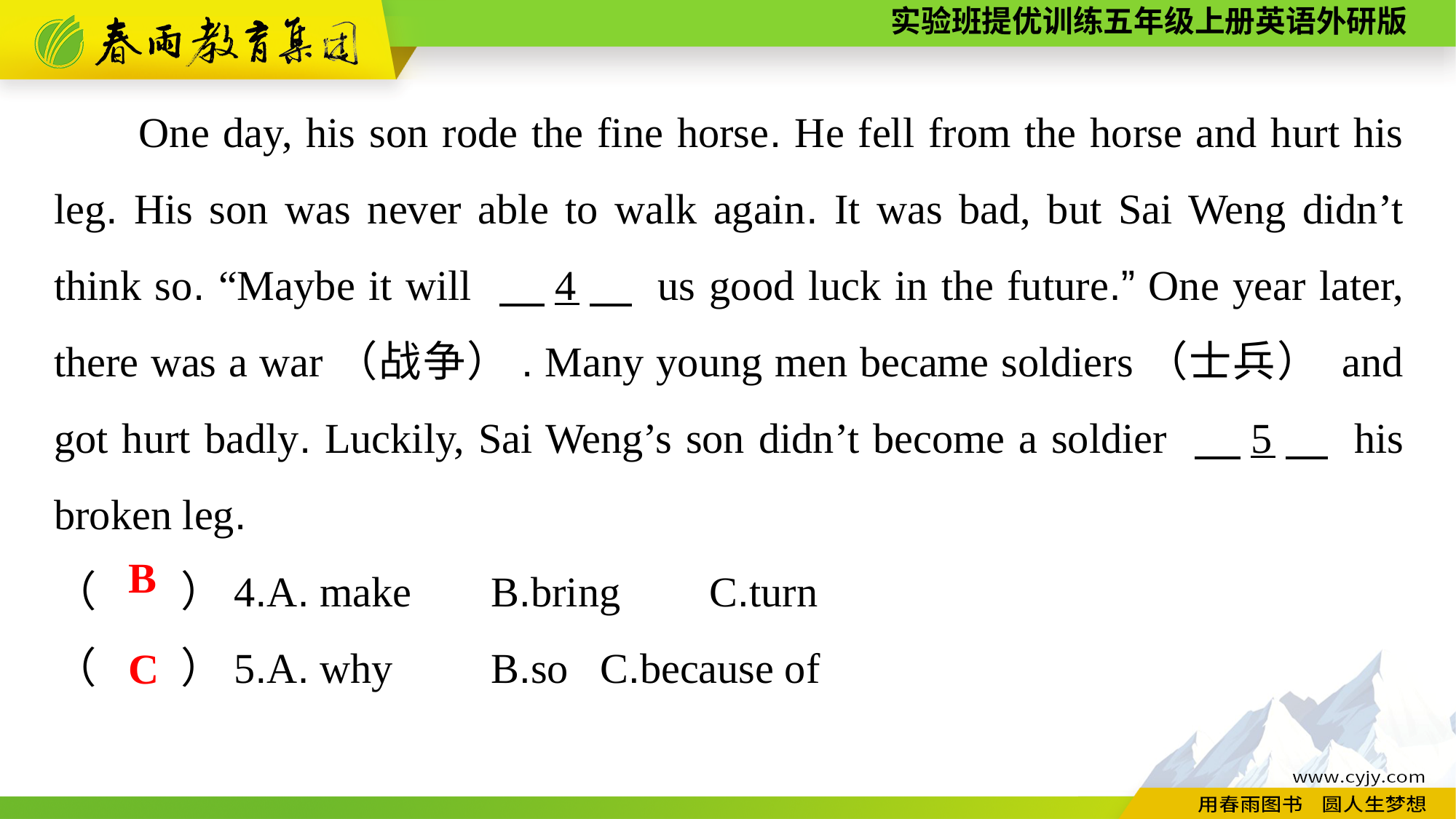

One day, his son rode the fine horse. He fell from the horse and hurt his leg. His son was never able to walk again. It was bad, but Sai Weng didn’t think so. “Maybe it will 　4　 us good luck in the future.” One year later, there was a war（战争）. Many young men became soldiers（士兵） and got hurt badly. Luckily, Sai Weng’s son didn’t become a soldier 　5　 his broken leg.
（　　）4.A. make	B.bring	C.turn
（　　）5.A. why	B.so	C.because of
B
C